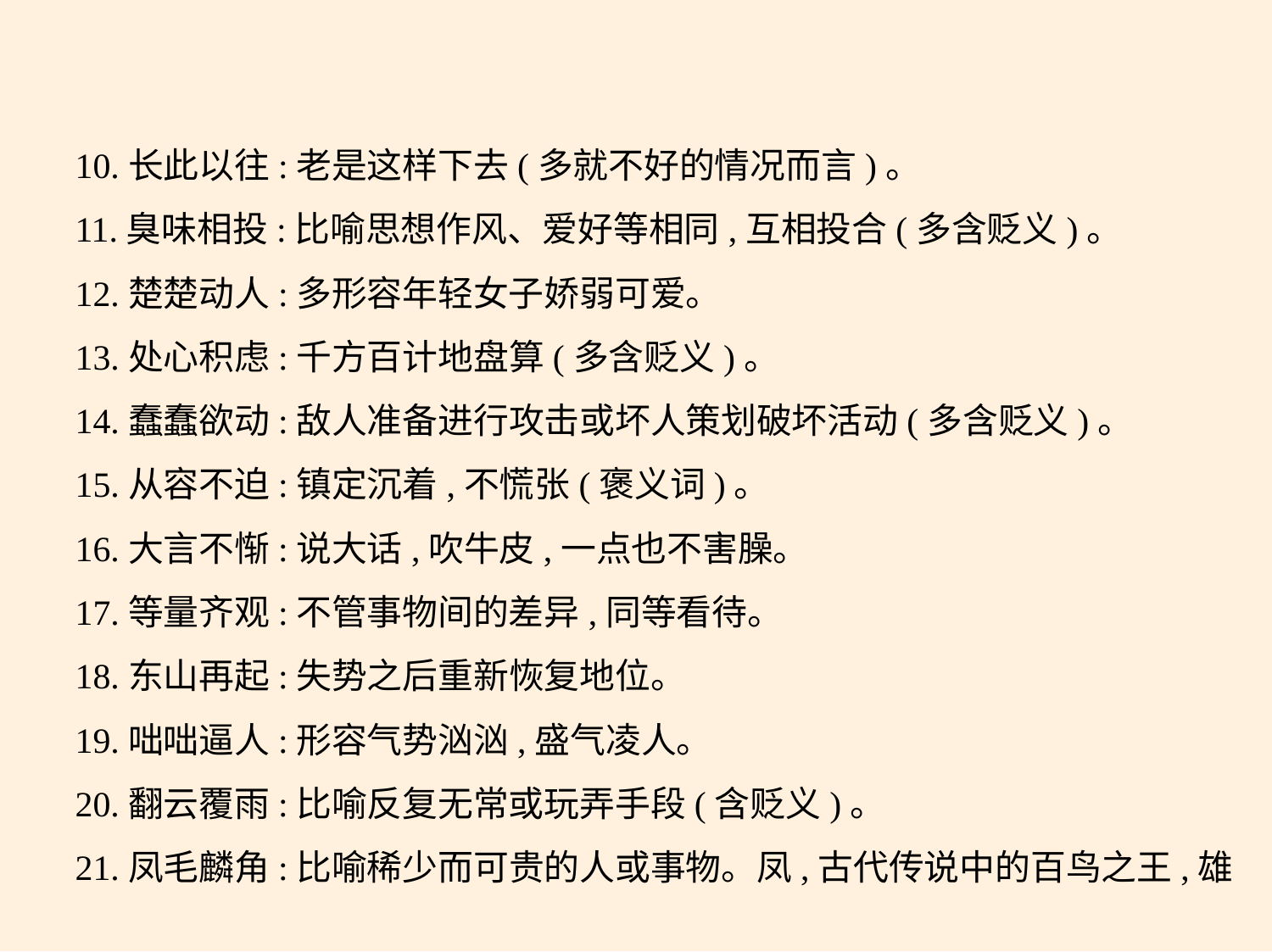

10.长此以往:老是这样下去(多就不好的情况而言)。
11.臭味相投:比喻思想作风、爱好等相同,互相投合(多含贬义)。
12.楚楚动人:多形容年轻女子娇弱可爱。
13.处心积虑:千方百计地盘算(多含贬义)。
14.蠢蠢欲动:敌人准备进行攻击或坏人策划破坏活动(多含贬义)。
15.从容不迫:镇定沉着,不慌张(褒义词)。
16.大言不惭:说大话,吹牛皮,一点也不害臊。
17.等量齐观:不管事物间的差异,同等看待。
18.东山再起:失势之后重新恢复地位。
19.咄咄逼人:形容气势汹汹,盛气凌人。
20.翻云覆雨:比喻反复无常或玩弄手段(含贬义)。
21.凤毛麟角:比喻稀少而可贵的人或事物。凤,古代传说中的百鸟之王,雄